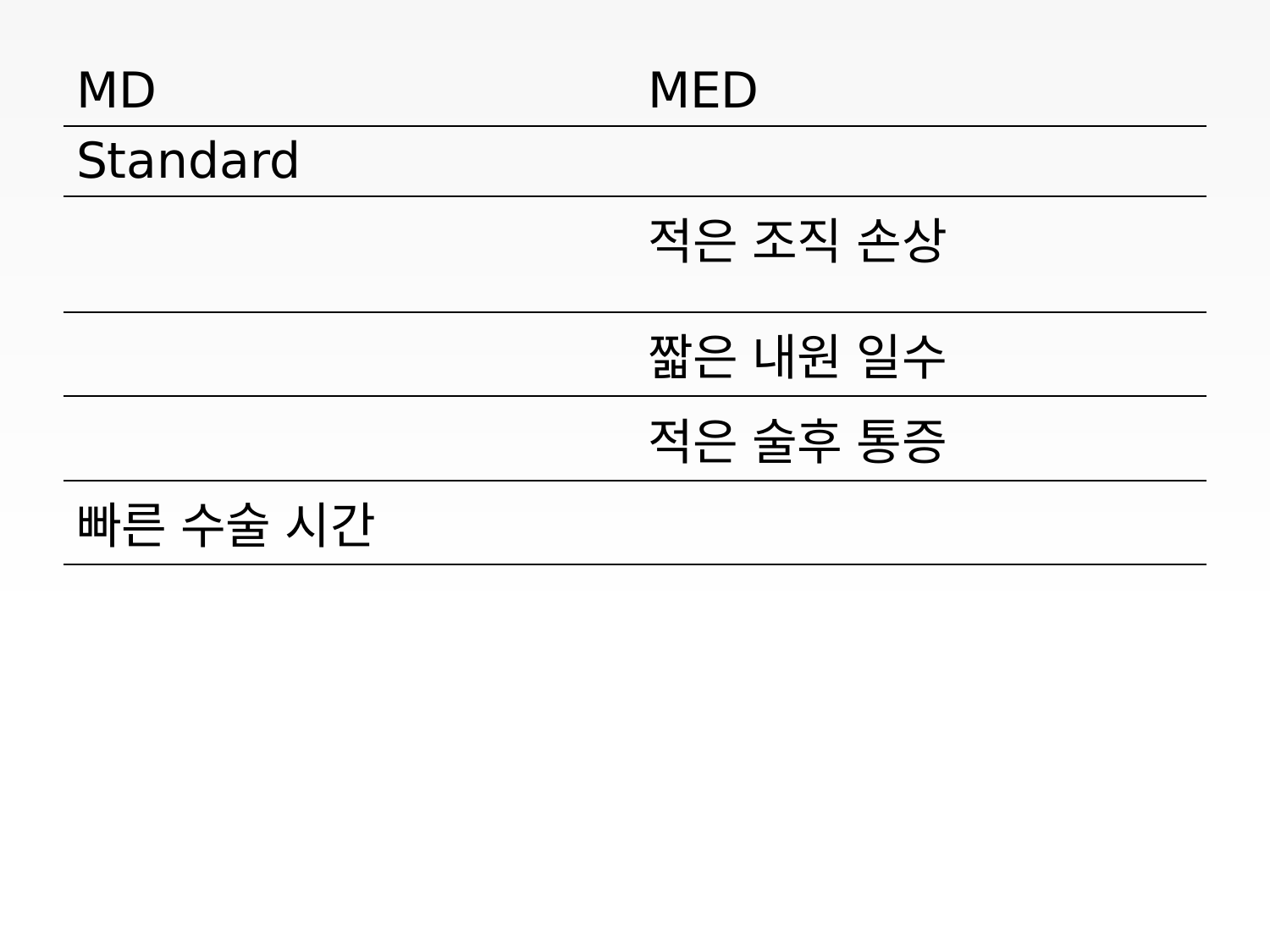

| MD | MED |
| --- | --- |
| Standard |  |
|  | 적은 조직 손상 |
|  | 짧은 내원 일수 |
|  | 적은 술후 통증 |
| 빠른 수술 시간 |  |